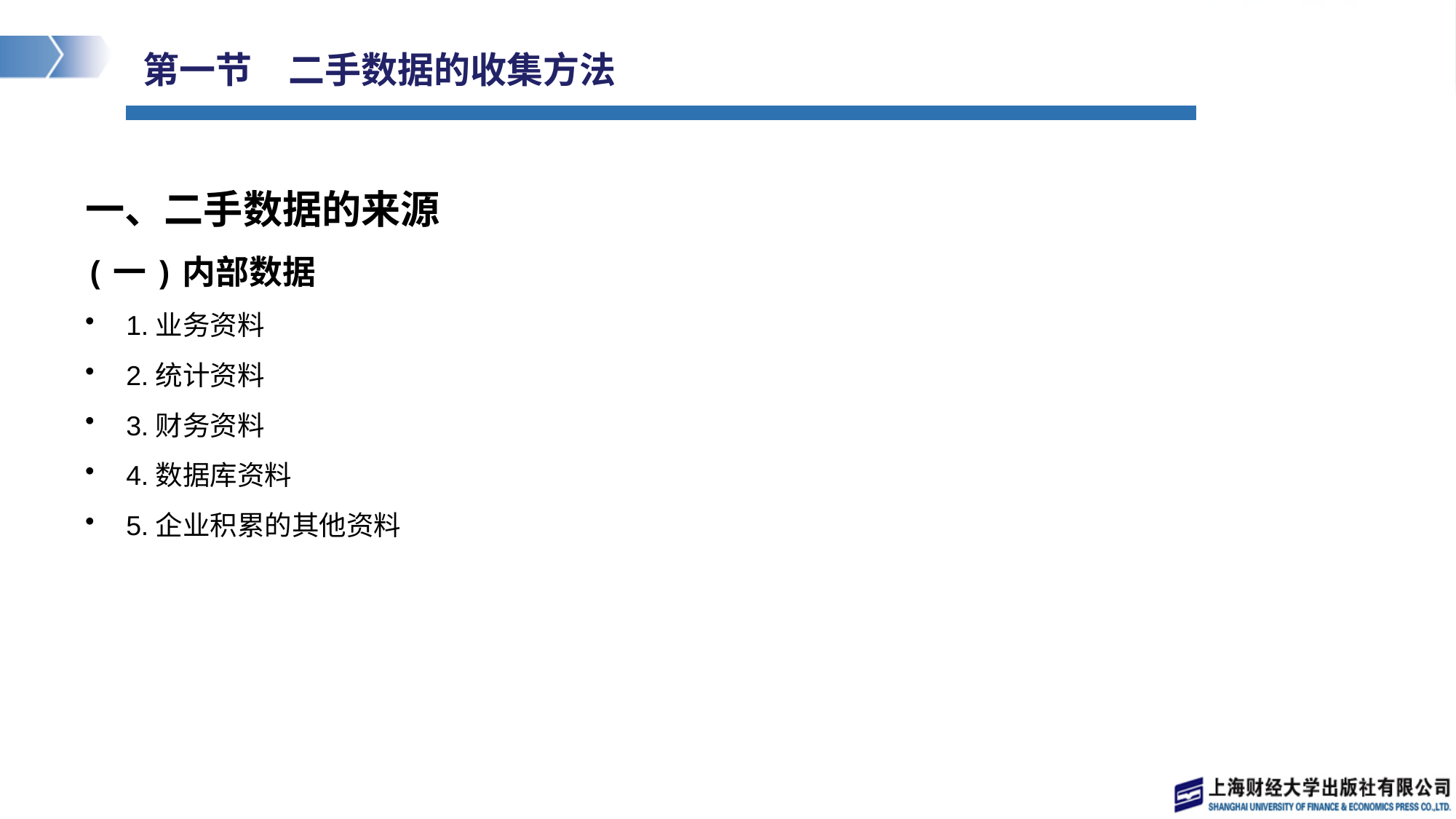

# 第一节　二手数据的收集方法
一、二手数据的来源
(一)内部数据
1.业务资料
2.统计资料
3.财务资料
4.数据库资料
5.企业积累的其他资料